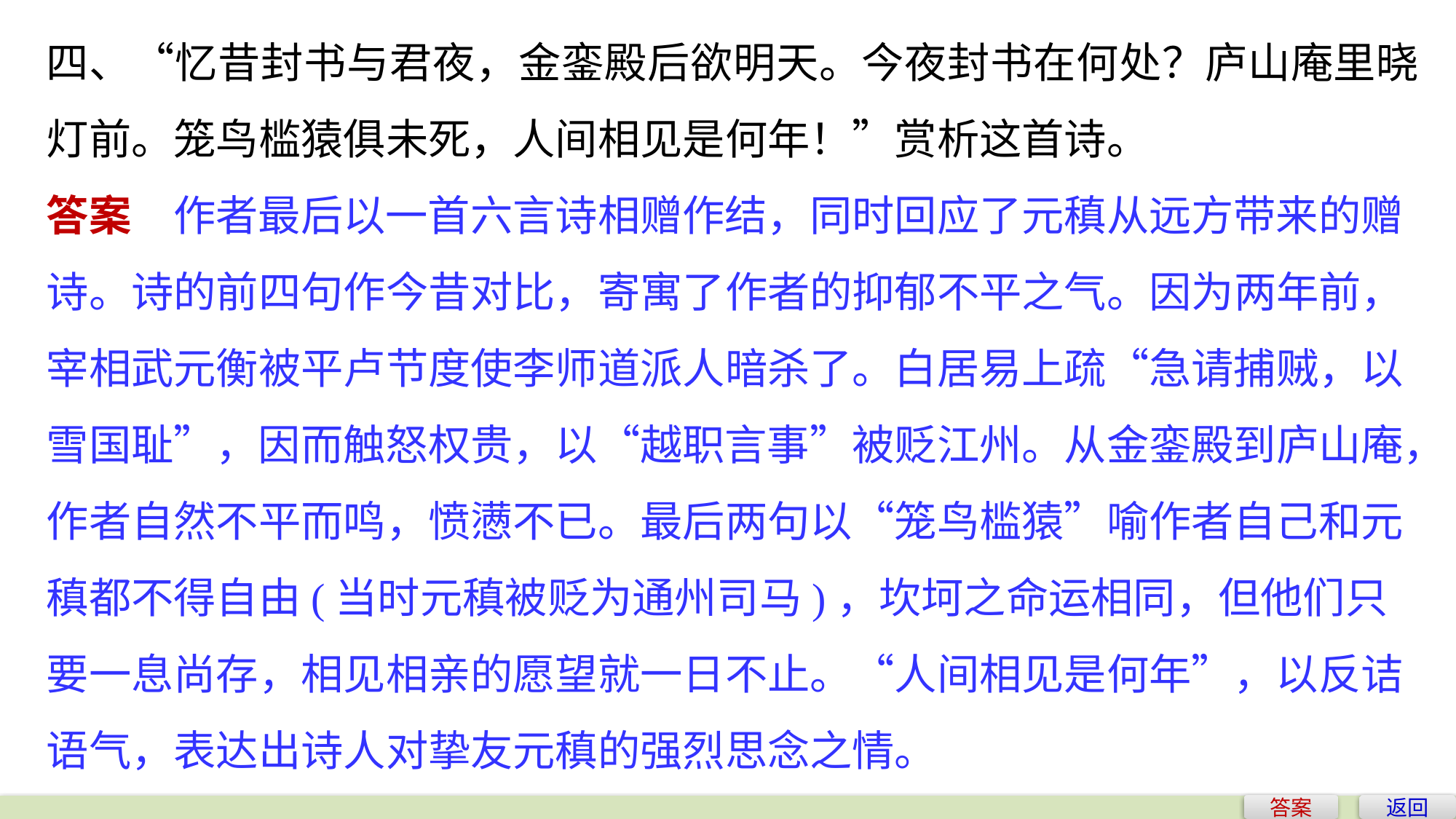

四、“忆昔封书与君夜，金銮殿后欲明天。今夜封书在何处？庐山庵里晓灯前。笼鸟槛猿俱未死，人间相见是何年！”赏析这首诗。
答案　作者最后以一首六言诗相赠作结，同时回应了元稹从远方带来的赠诗。诗的前四句作今昔对比，寄寓了作者的抑郁不平之气。因为两年前，宰相武元衡被平卢节度使李师道派人暗杀了。白居易上疏“急请捕贼，以雪国耻”，因而触怒权贵，以“越职言事”被贬江州。从金銮殿到庐山庵，作者自然不平而鸣，愤懑不已。最后两句以“笼鸟槛猿”喻作者自己和元稹都不得自由(当时元稹被贬为通州司马)，坎坷之命运相同，但他们只要一息尚存，相见相亲的愿望就一日不止。“人间相见是何年”，以反诘语气，表达出诗人对挚友元稹的强烈思念之情。
答案
返回